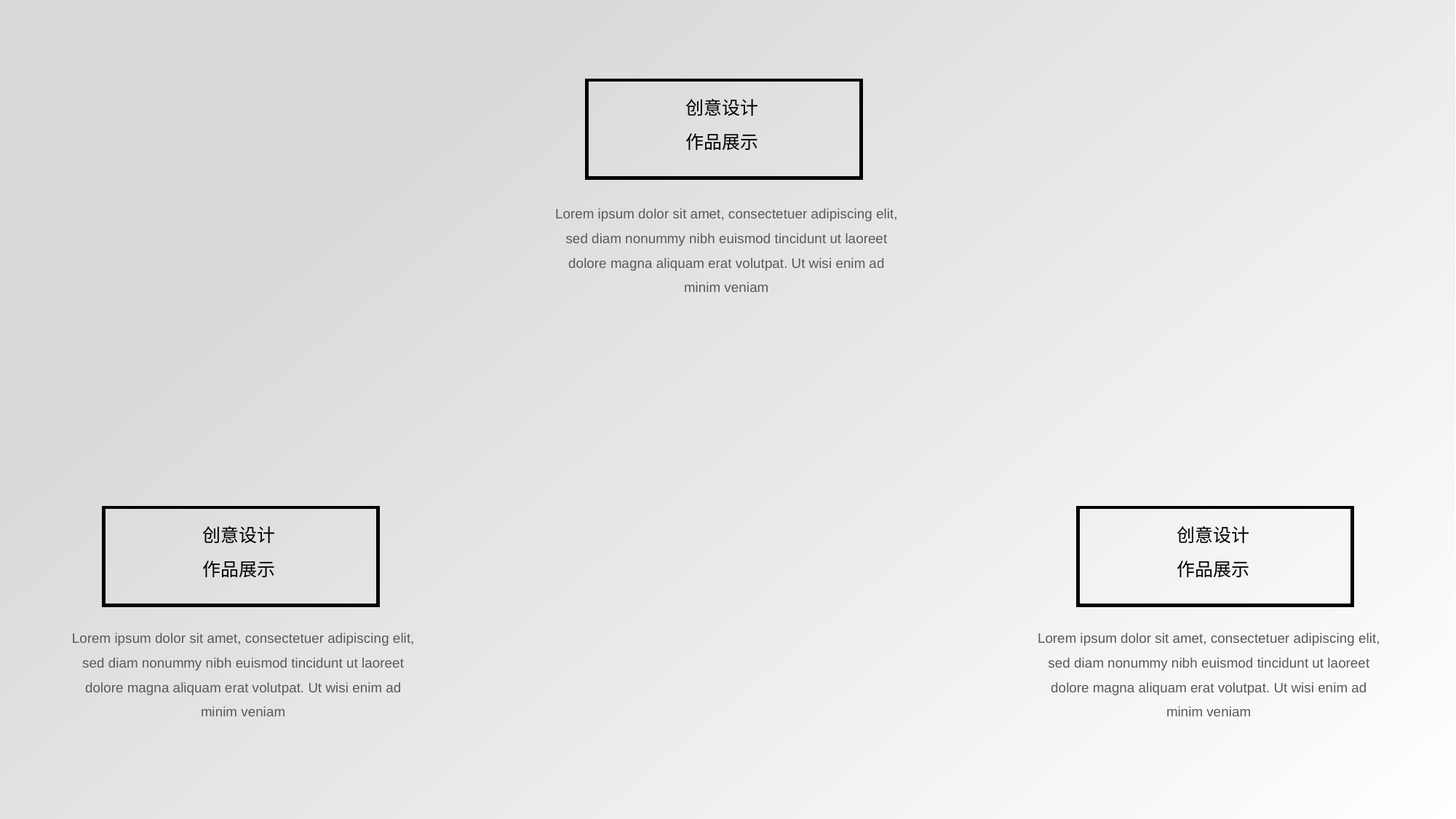

创意设计
作品展示
Lorem ipsum dolor sit amet, consectetuer adipiscing elit, sed diam nonummy nibh euismod tincidunt ut laoreet dolore magna aliquam erat volutpat. Ut wisi enim ad minim veniam

创意设计
作品展示

创意设计
作品展示
Lorem ipsum dolor sit amet, consectetuer adipiscing elit, sed diam nonummy nibh euismod tincidunt ut laoreet dolore magna aliquam erat volutpat. Ut wisi enim ad minim veniam
Lorem ipsum dolor sit amet, consectetuer adipiscing elit, sed diam nonummy nibh euismod tincidunt ut laoreet dolore magna aliquam erat volutpat. Ut wisi enim ad minim veniam